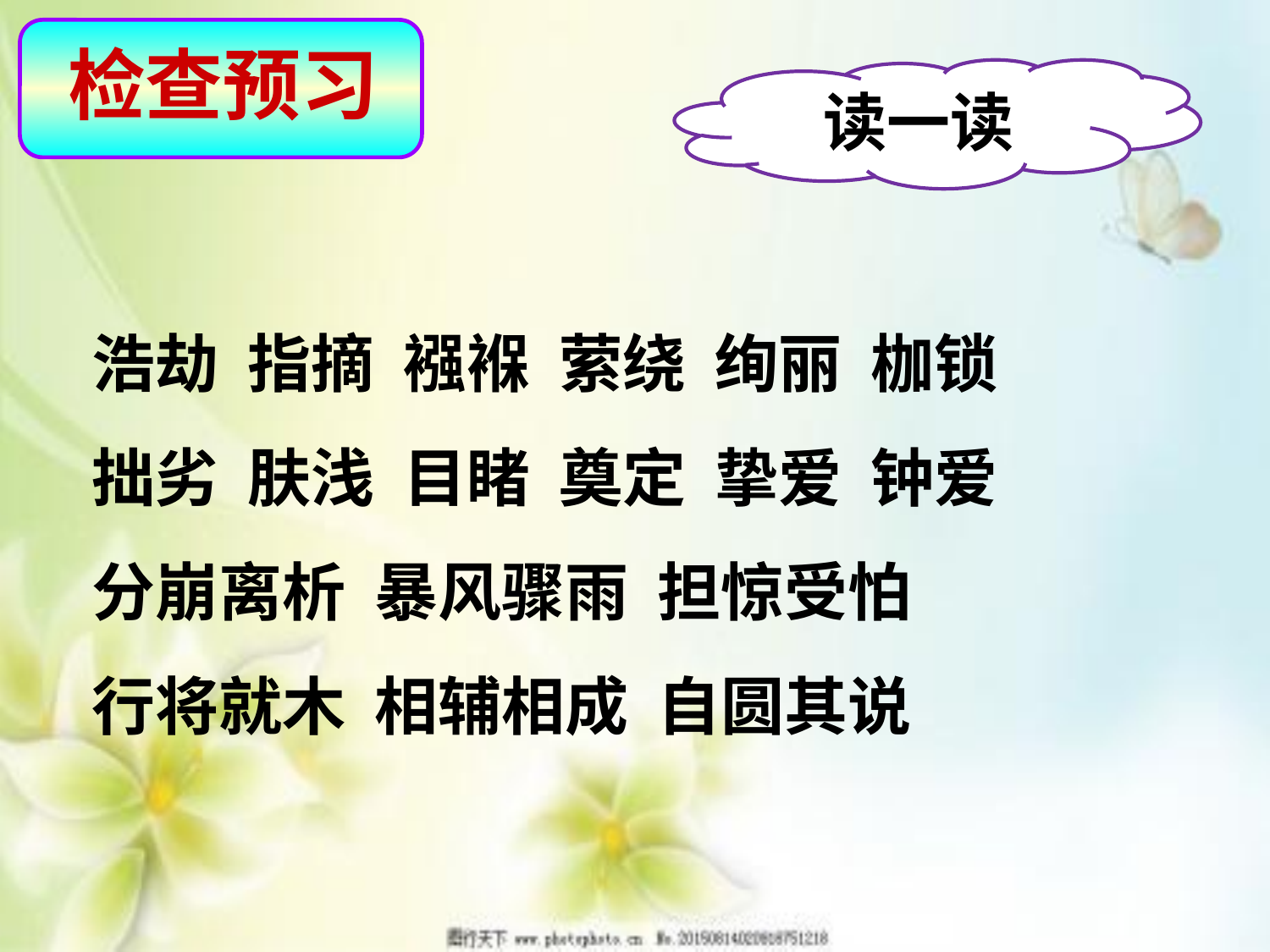

检查预习
读一读
浩劫  指摘  襁褓  萦绕  绚丽  枷锁
拙劣  肤浅  目睹  奠定  挚爱  钟爱
分崩离析  暴风骤雨  担惊受怕
行将就木  相辅相成  自圆其说